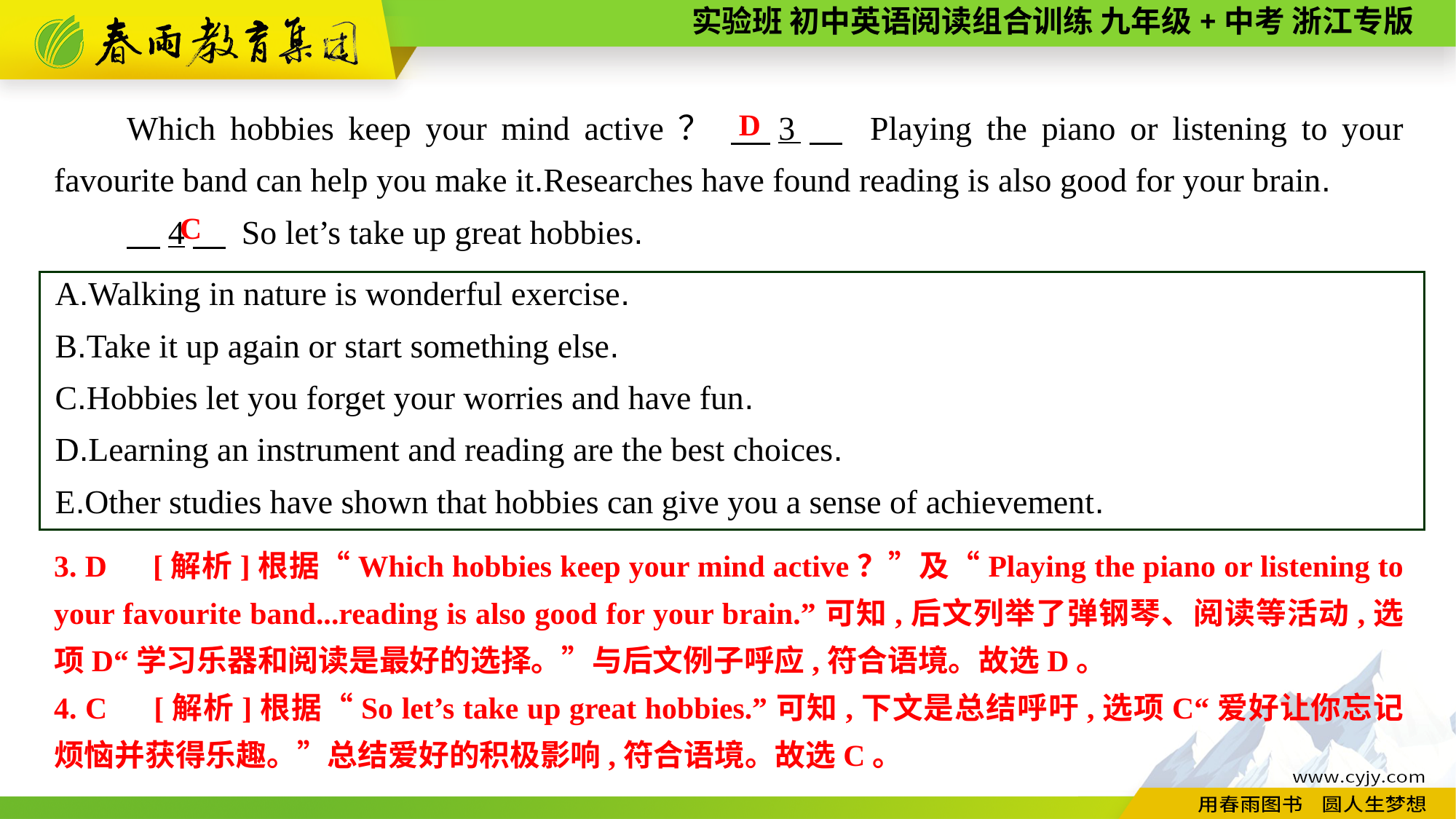

Which hobbies keep your mind active？ 　3　 Playing the piano or listening to your favourite band can help you make it.Researches have found reading is also good for your brain.
　4　 So let’s take up great hobbies.
D
C
A.Walking in nature is wonderful exercise.
B.Take it up again or start something else.
C.Hobbies let you forget your worries and have fun.
D.Learning an instrument and reading are the best choices.
E.Other studies have shown that hobbies can give you a sense of achievement.

3. D　[解析]根据“Which hobbies keep your mind active？”及“Playing the piano or listening to your favourite band...reading is also good for your brain.”可知,后文列举了弹钢琴、阅读等活动,选项D“学习乐器和阅读是最好的选择。”与后文例子呼应,符合语境。故选D。
4. C　[解析]根据“So let’s take up great hobbies.”可知,下文是总结呼吁,选项C“爱好让你忘记烦恼并获得乐趣。”总结爱好的积极影响,符合语境。故选C。